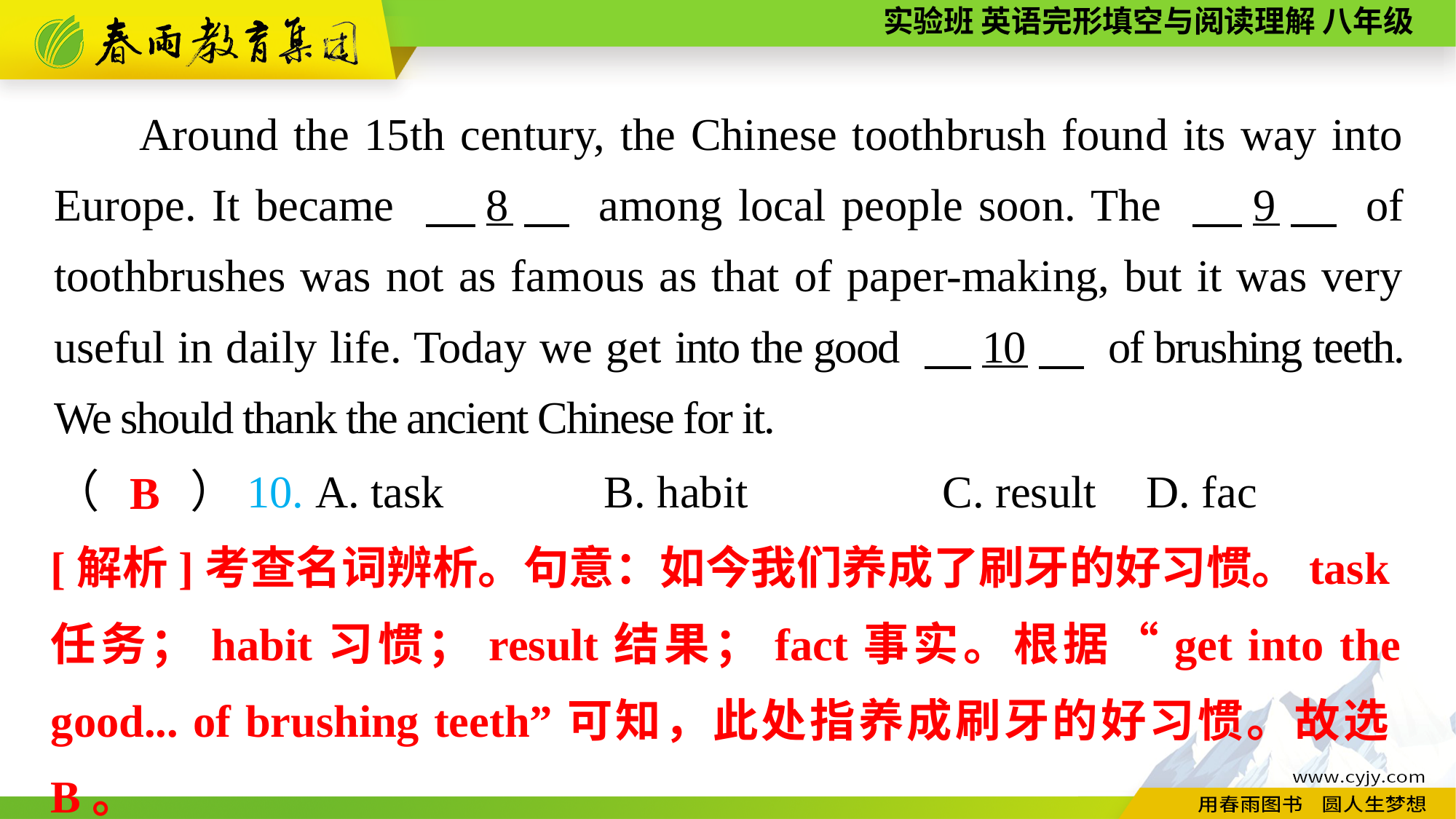

Around the 15th century, the Chinese toothbrush found its way into Europe. It became 　8　 among local people soon. The 　9　 of toothbrushes was not as famous as that of paper-making, but it was very useful in daily life. Today we get into the good 　10　 of brushing teeth. We should thank the ancient Chinese for it.
（　　）10. A. task              B. habit                 C. result	D. fac
B
[解析]考查名词辨析。句意：如今我们养成了刷牙的好习惯。task任务；habit习惯；result结果；fact事实。根据“get into the good... of brushing teeth”可知，此处指养成刷牙的好习惯。故选B。